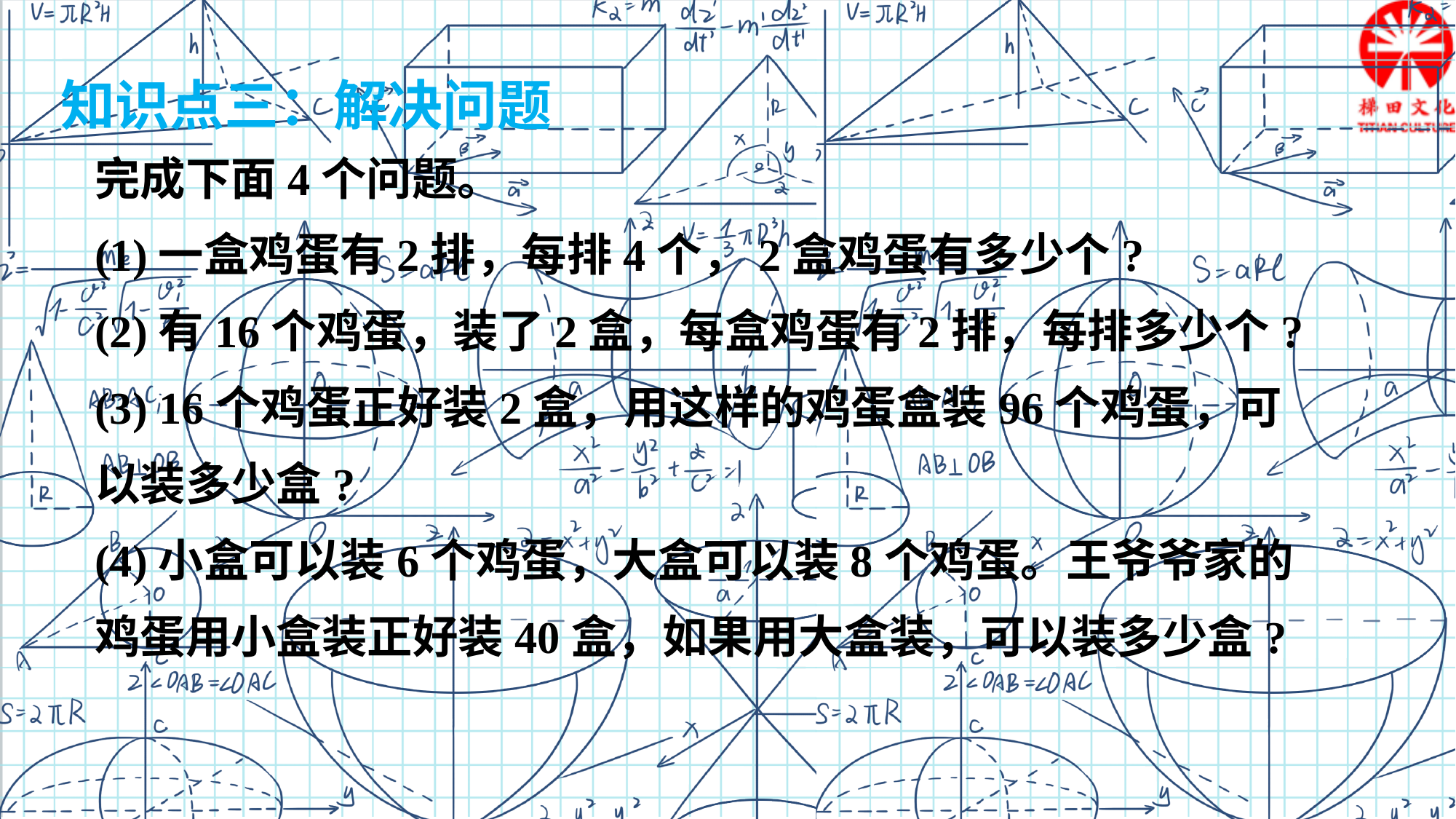

知识点三：解决问题
完成下面4个问题。
(1)一盒鸡蛋有2排，每排4个，2盒鸡蛋有多少个?
(2)有16个鸡蛋，装了2盒，每盒鸡蛋有2排，每排多少个?
(3) 16个鸡蛋正好装2盒，用这样的鸡蛋盒装96个鸡蛋，可以装多少盒?
(4)小盒可以装6个鸡蛋，大盒可以装8个鸡蛋。王爷爷家的鸡蛋用小盒装正好装40盒，如果用大盒装，可以装多少盒?